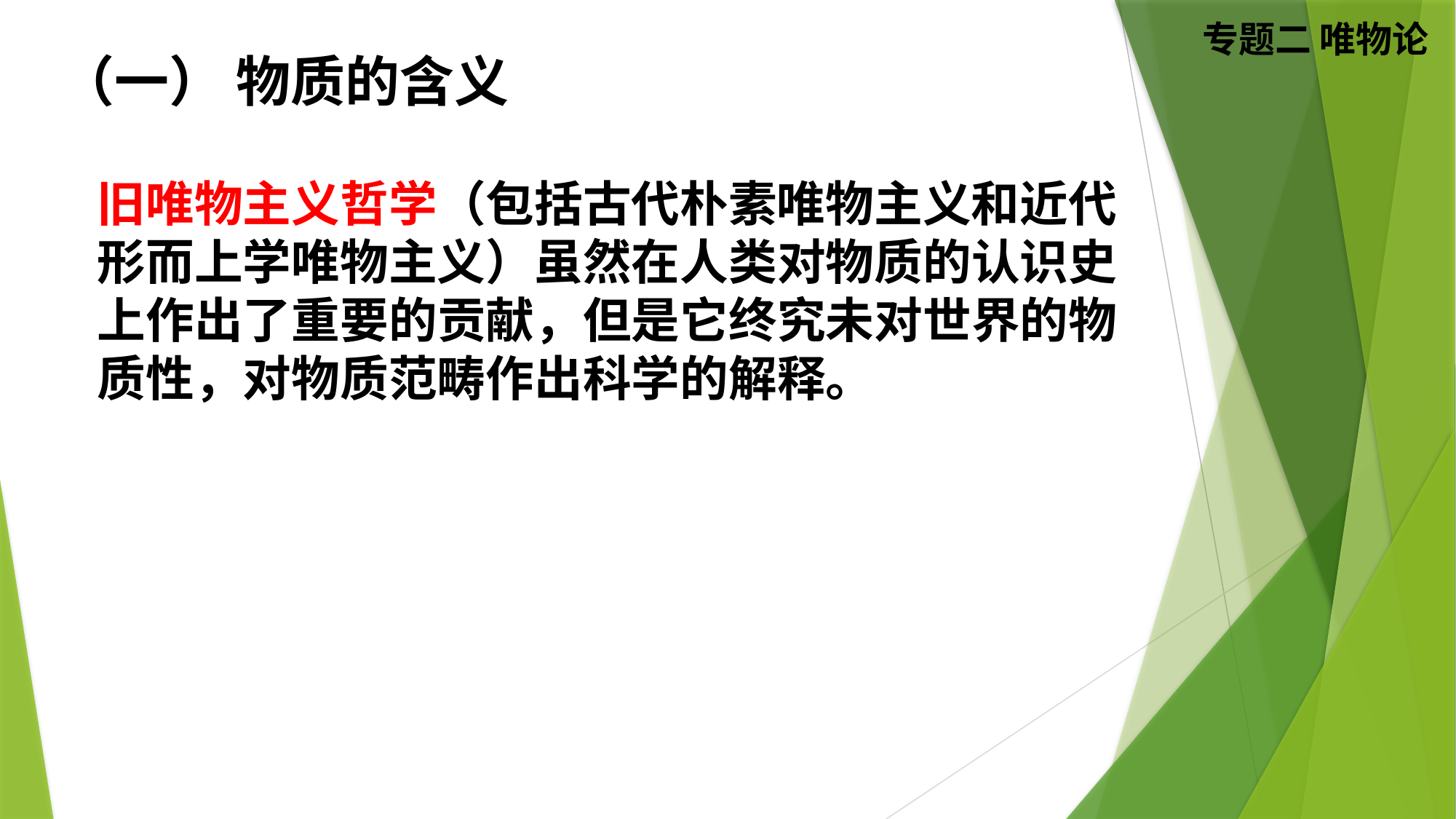

（一） 物质的含义
旧唯物主义哲学（包括古代朴素唯物主义和近代形而上学唯物主义）虽然在人类对物质的认识史上作出了重要的贡献，但是它终究未对世界的物质性，对物质范畴作出科学的解释。